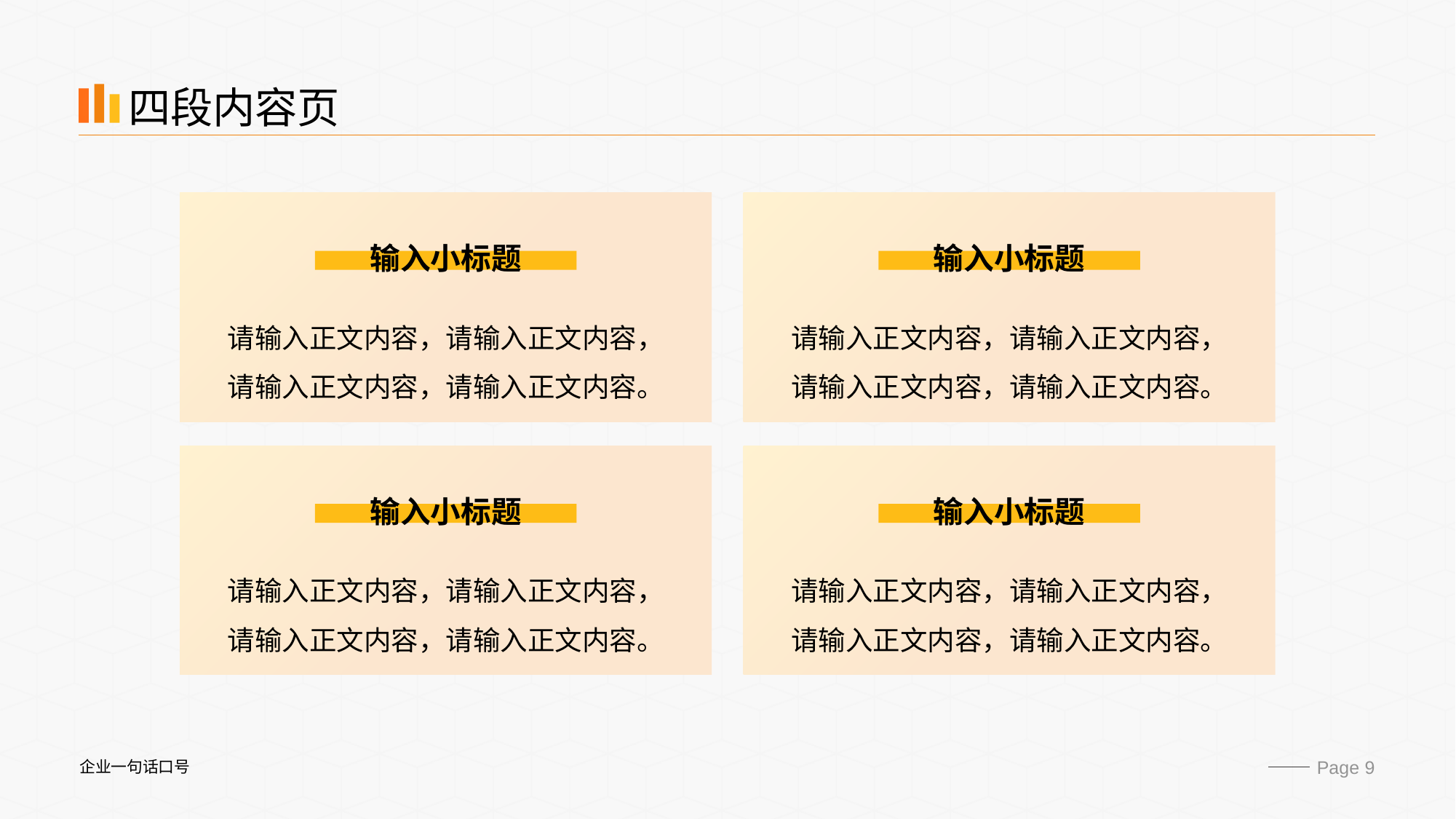

四段内容页

输入小标题

请输入正文内容，请输入正文内容，
请输入正文内容，请输入正文内容。
输入小标题

请输入正文内容，请输入正文内容，
请输入正文内容，请输入正文内容。

输入小标题

请输入正文内容，请输入正文内容，
请输入正文内容，请输入正文内容。

输入小标题

请输入正文内容，请输入正文内容，
请输入正文内容，请输入正文内容。
  Page 9